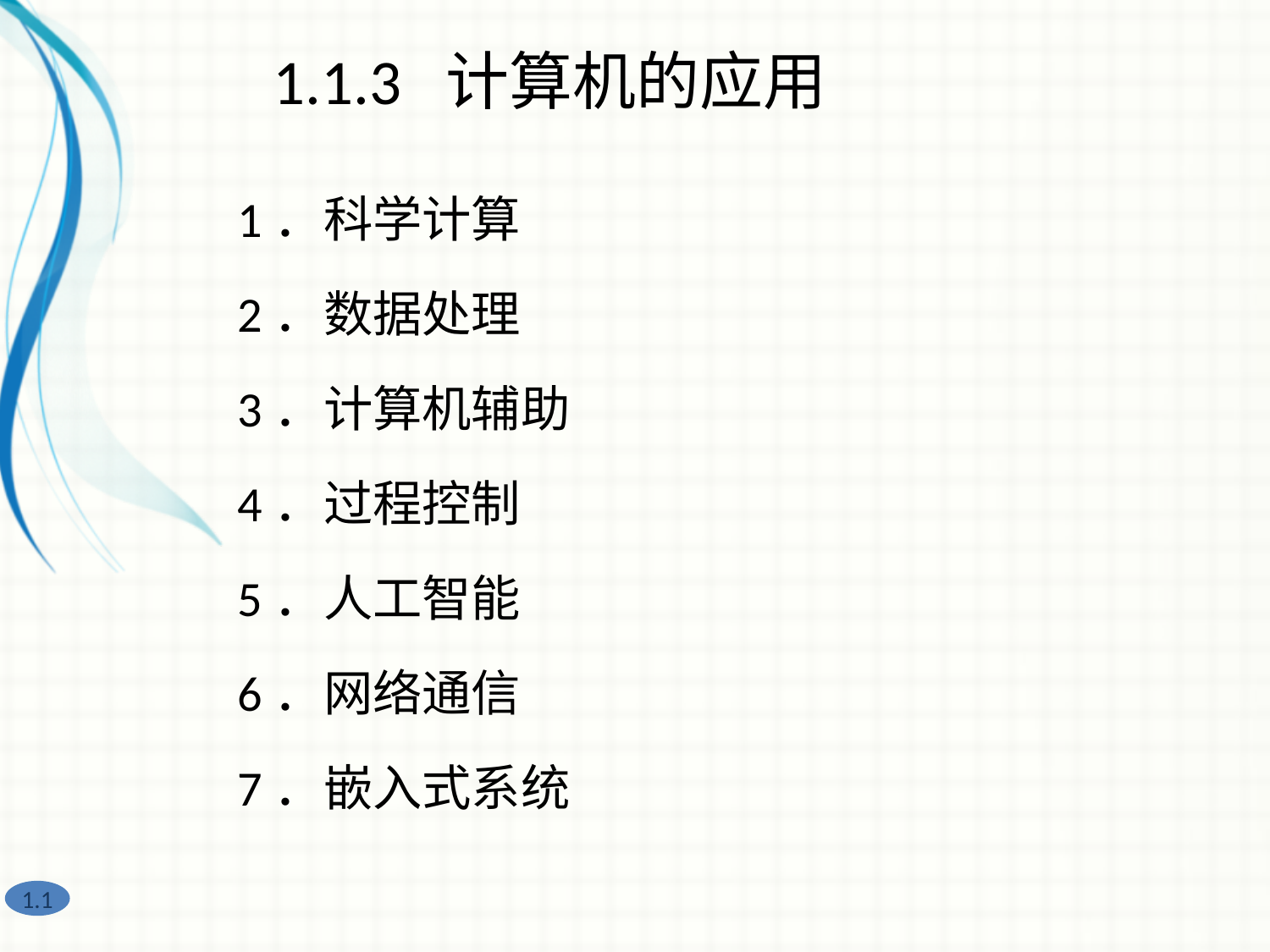

1.1.3  计算机的应用
1．科学计算
2．数据处理
3．计算机辅助
4．过程控制
5．人工智能
6．网络通信
7．嵌入式系统